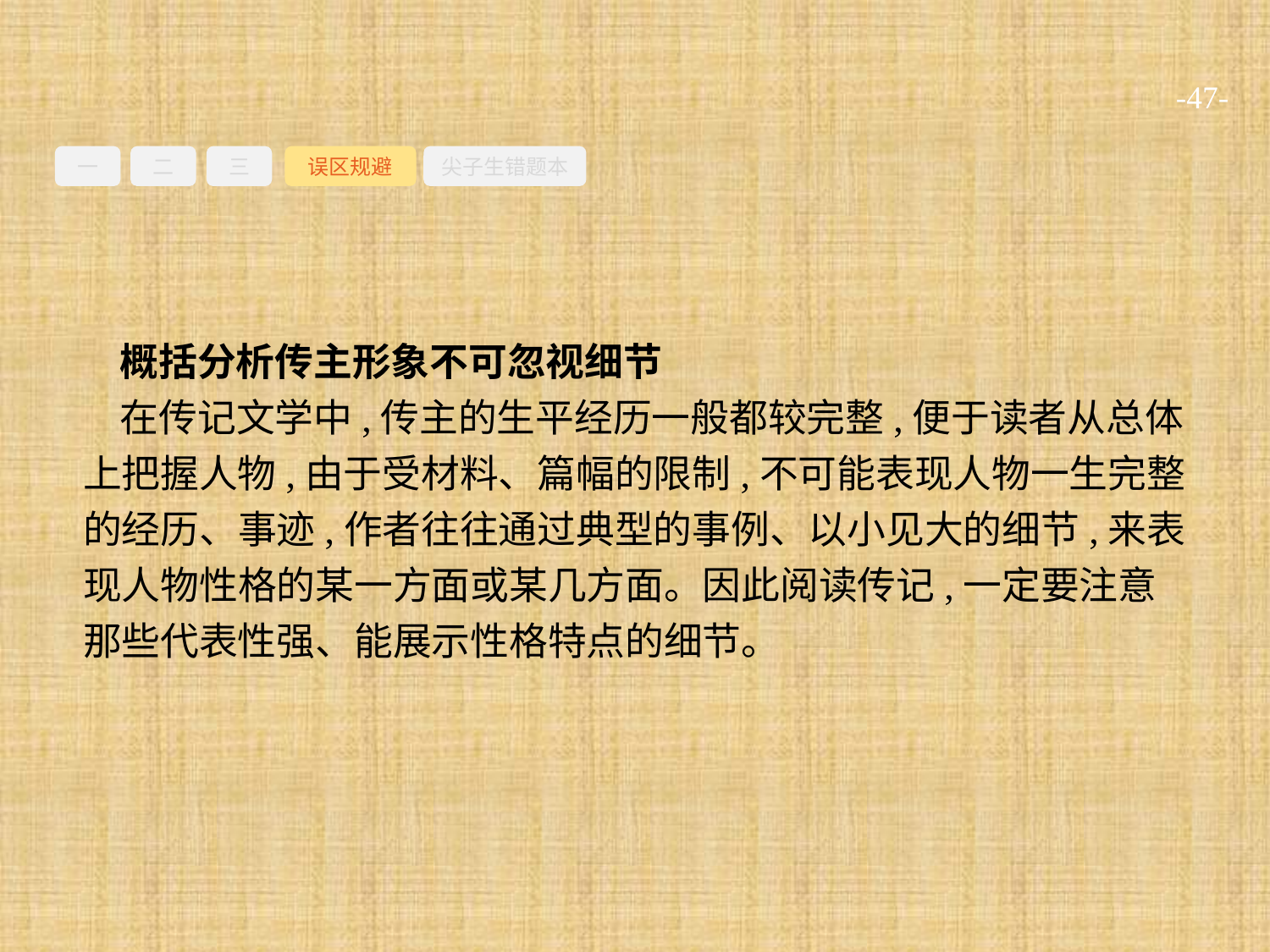

-47-
一
二
三
误区规避
尖子生错题本
概括分析传主形象不可忽视细节
在传记文学中,传主的生平经历一般都较完整,便于读者从总体上把握人物,由于受材料、篇幅的限制,不可能表现人物一生完整的经历、事迹,作者往往通过典型的事例、以小见大的细节,来表现人物性格的某一方面或某几方面。因此阅读传记,一定要注意那些代表性强、能展示性格特点的细节。